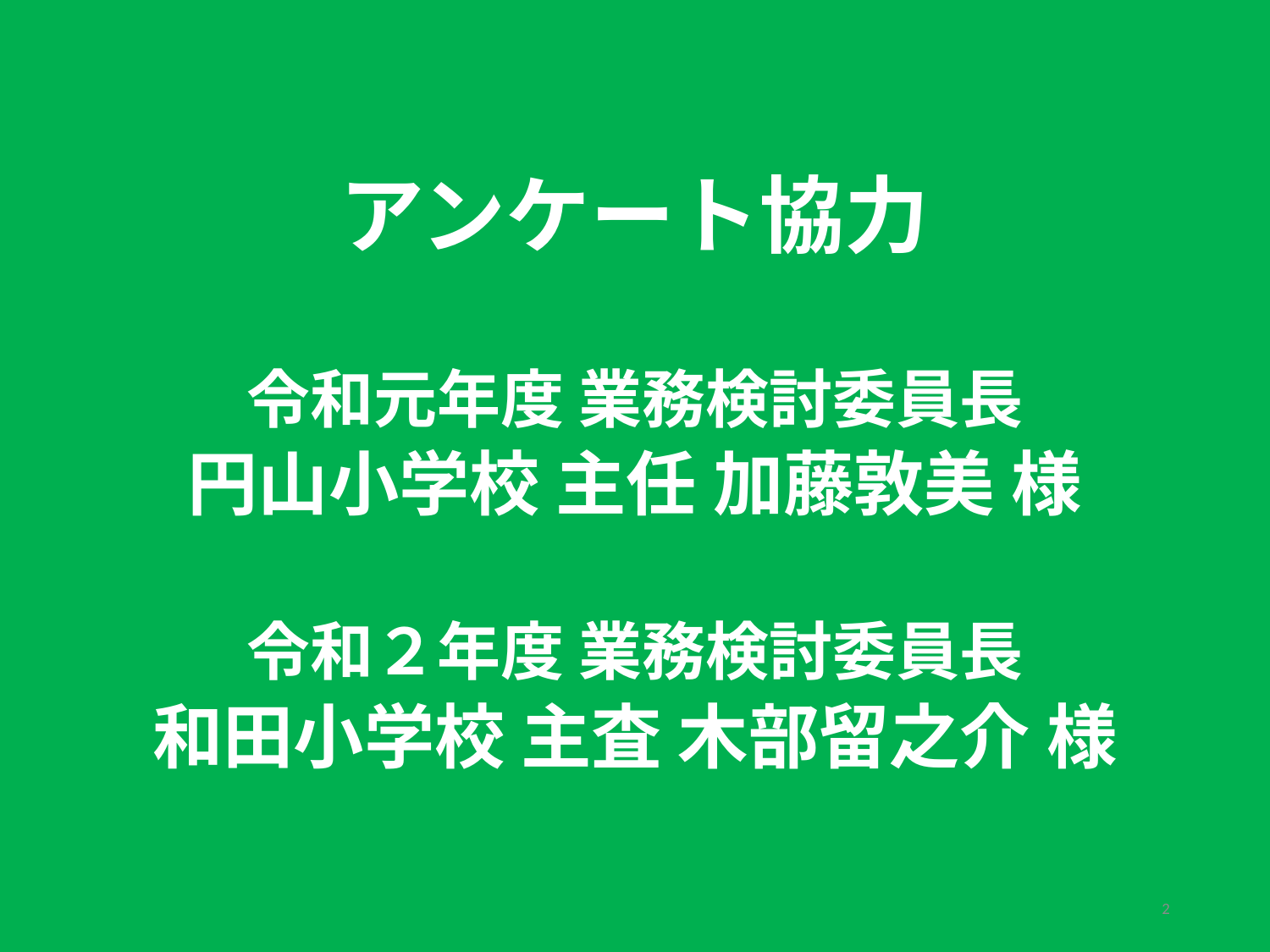

アンケート協力

令和元年度 業務検討委員長
円山小学校 主任 加藤敦美 様

令和２年度 業務検討委員長
和田小学校 主査 木部留之介 様
2